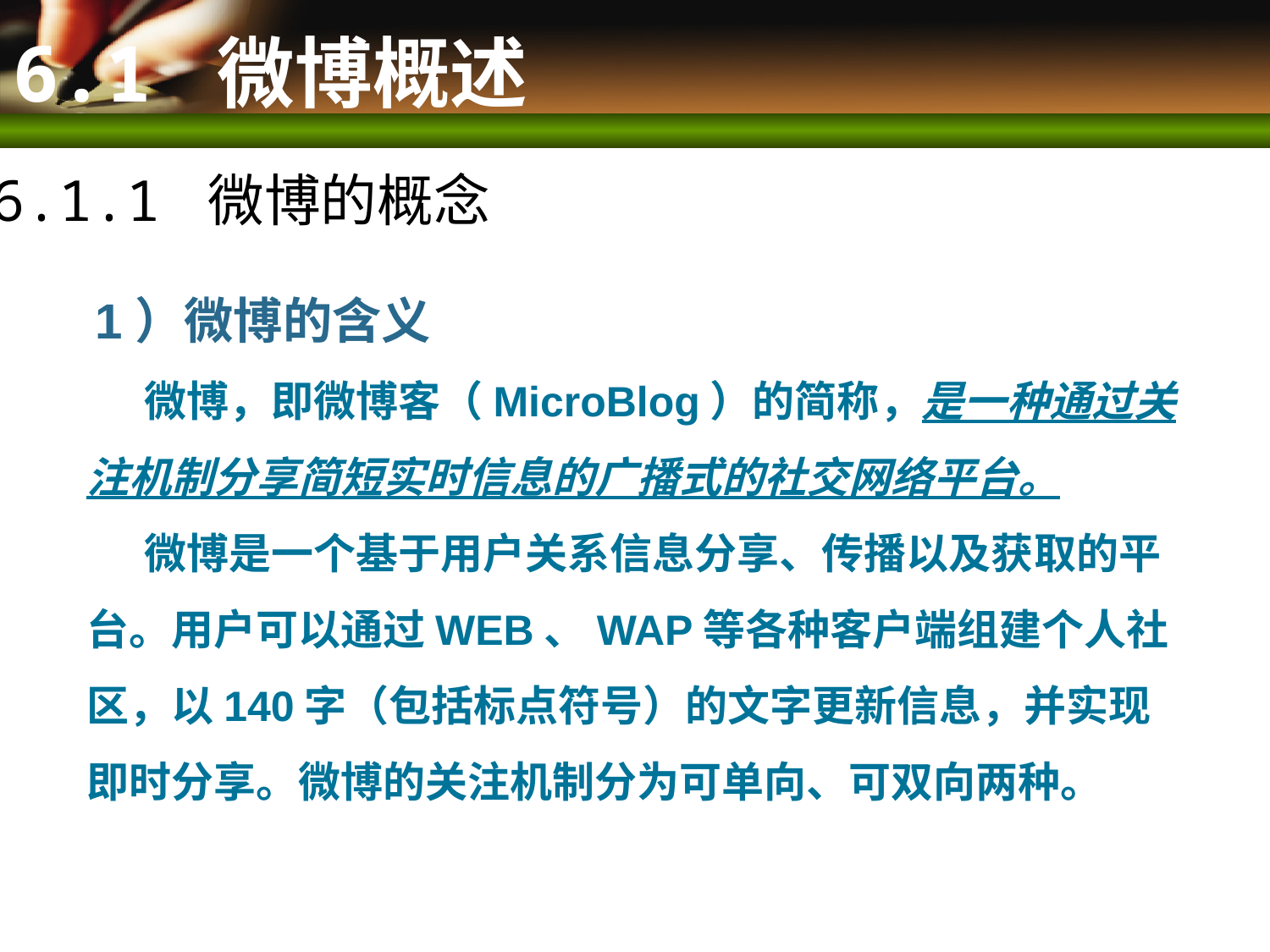

# 6.1 微博概述
6.1.1 微博的概念
 1）微博的含义
     微博，即微博客（MicroBlog）的简称，是一种通过关注机制分享简短实时信息的广播式的社交网络平台。
     微博是一个基于用户关系信息分享、传播以及获取的平台。用户可以通过WEB、WAP等各种客户端组建个人社区，以140字（包括标点符号）的文字更新信息，并实现即时分享。微博的关注机制分为可单向、可双向两种。